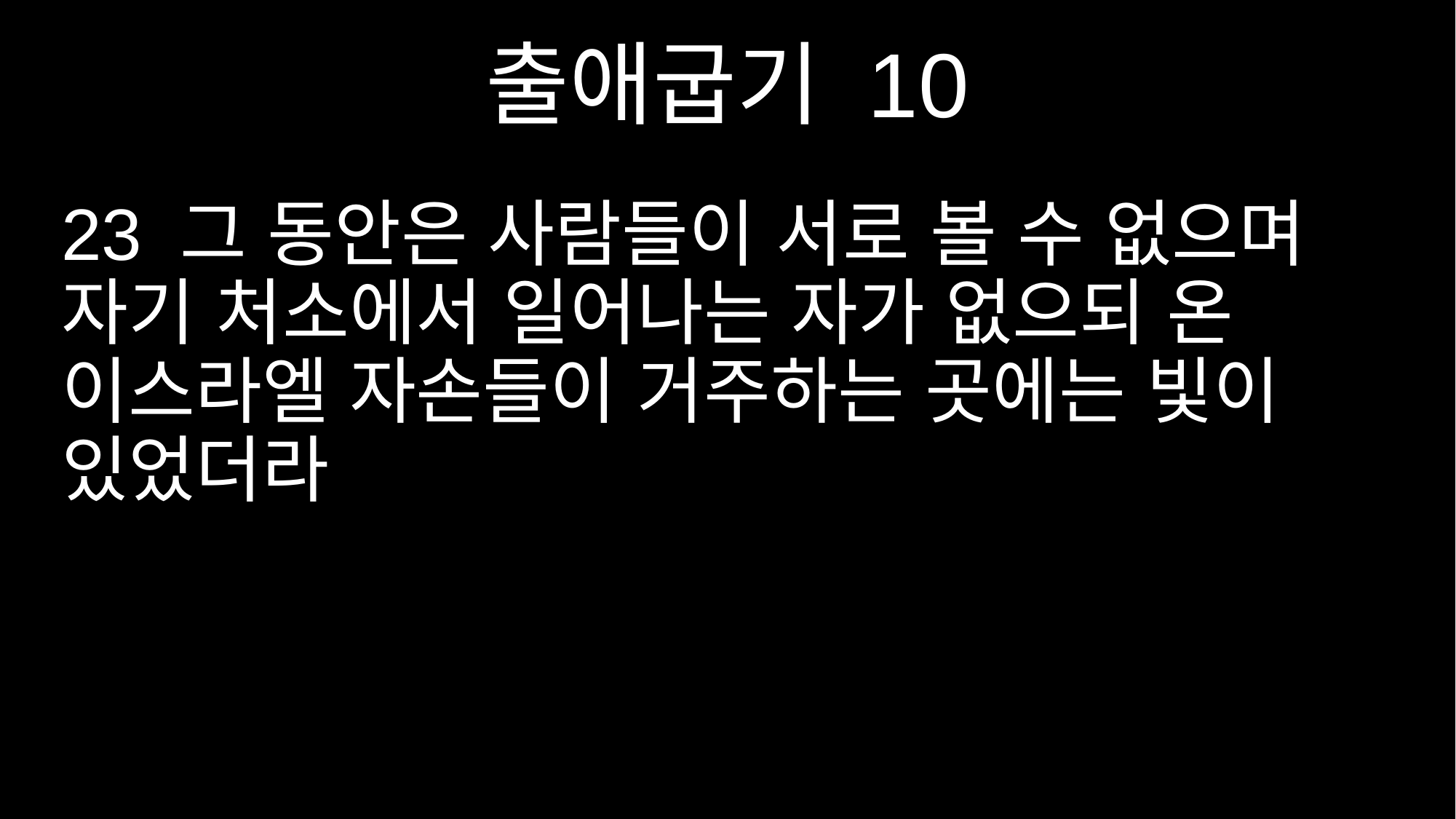

출애굽기 10
23 그 동안은 사람들이 서로 볼 수 없으며 자기 처소에서 일어나는 자가 없으되 온 이스라엘 자손들이 거주하는 곳에는 빛이 있었더라